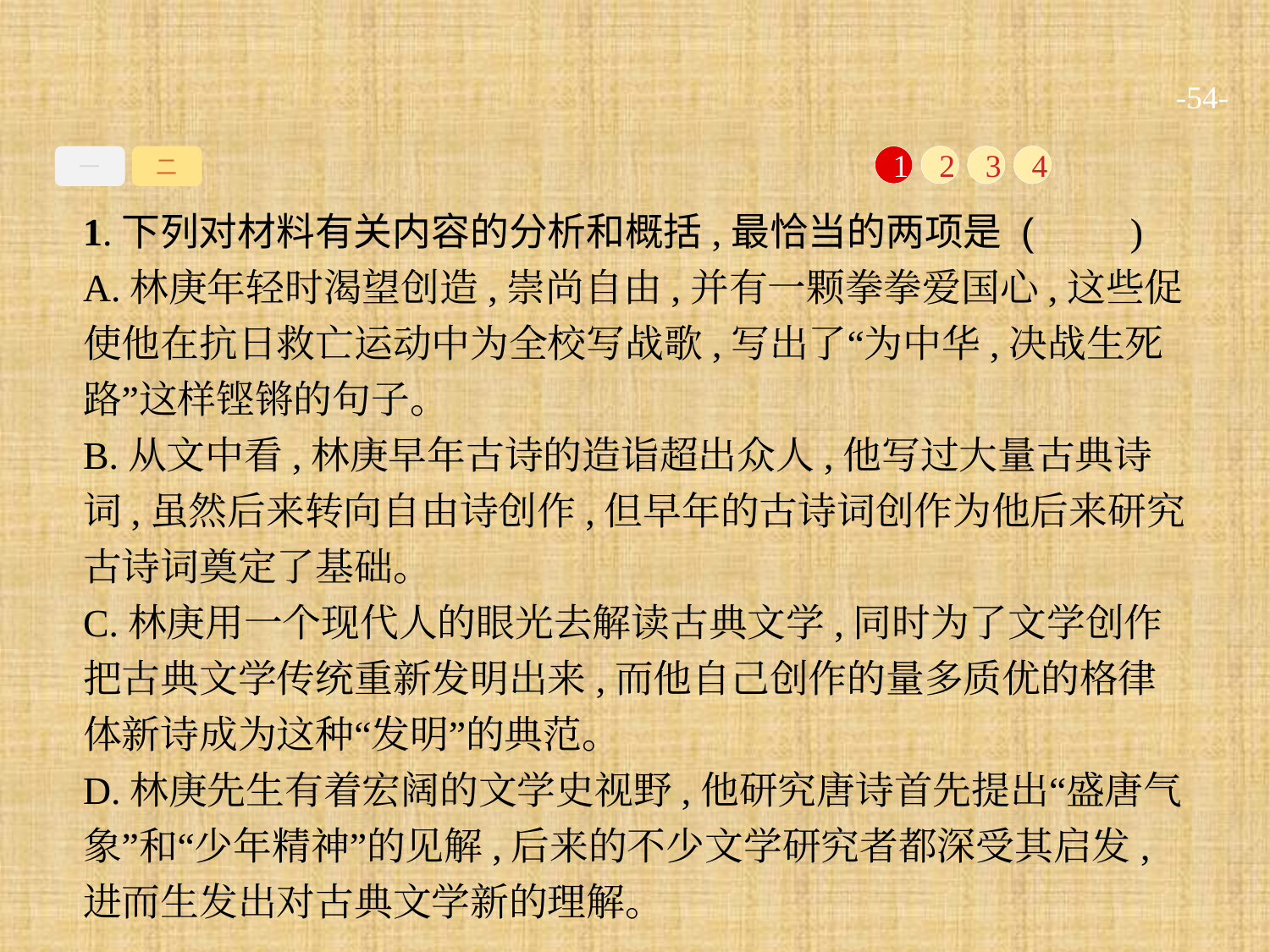

-54-
一
二
1
2
3
4
1.下列对材料有关内容的分析和概括,最恰当的两项是 (　　)
A.林庚年轻时渴望创造,崇尚自由,并有一颗拳拳爱国心,这些促使他在抗日救亡运动中为全校写战歌,写出了“为中华,决战生死路”这样铿锵的句子。
B.从文中看,林庚早年古诗的造诣超出众人,他写过大量古典诗词,虽然后来转向自由诗创作,但早年的古诗词创作为他后来研究古诗词奠定了基础。
C.林庚用一个现代人的眼光去解读古典文学,同时为了文学创作把古典文学传统重新发明出来,而他自己创作的量多质优的格律体新诗成为这种“发明”的典范。
D.林庚先生有着宏阔的文学史视野,他研究唐诗首先提出“盛唐气象”和“少年精神”的见解,后来的不少文学研究者都深受其启发,进而生发出对古典文学新的理解。